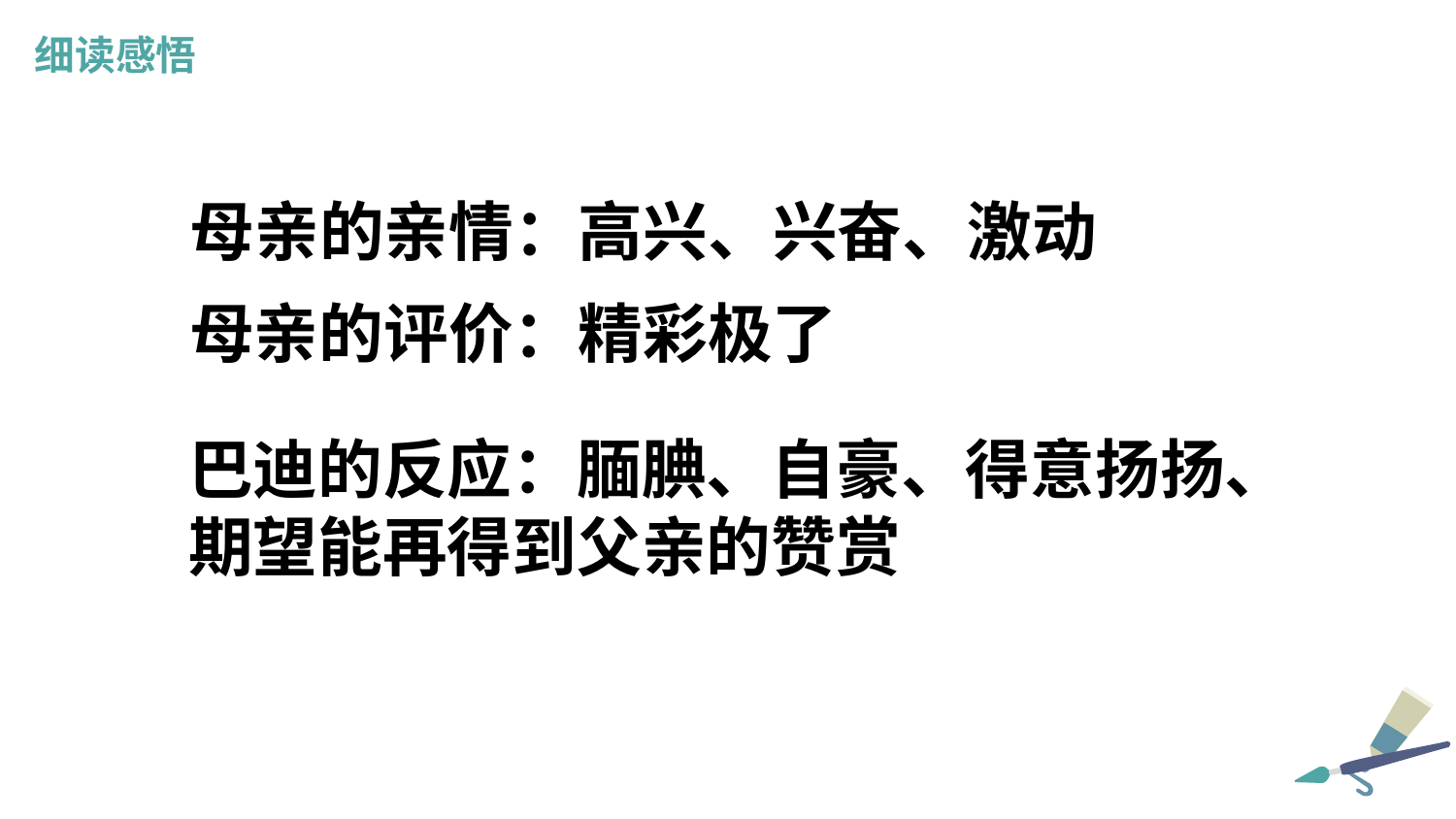

细读感悟
母亲的亲情：高兴、兴奋、激动
母亲的评价：精彩极了
巴迪的反应：腼腆、自豪、得意扬扬、
期望能再得到父亲的赞赏